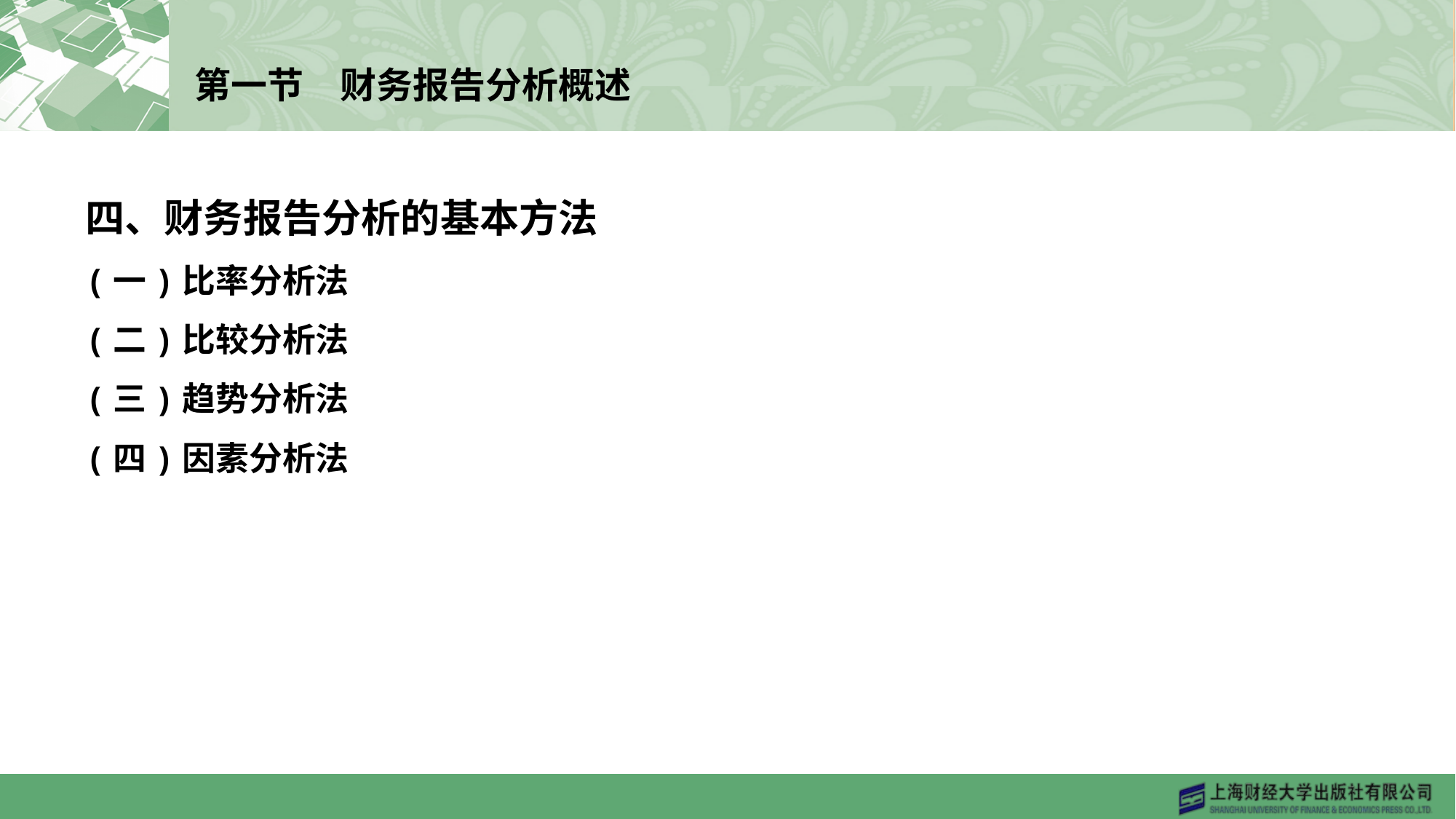

# 第一节　财务报告分析概述
四、财务报告分析的基本方法
(一)比率分析法
(二)比较分析法
(三)趋势分析法
(四)因素分析法